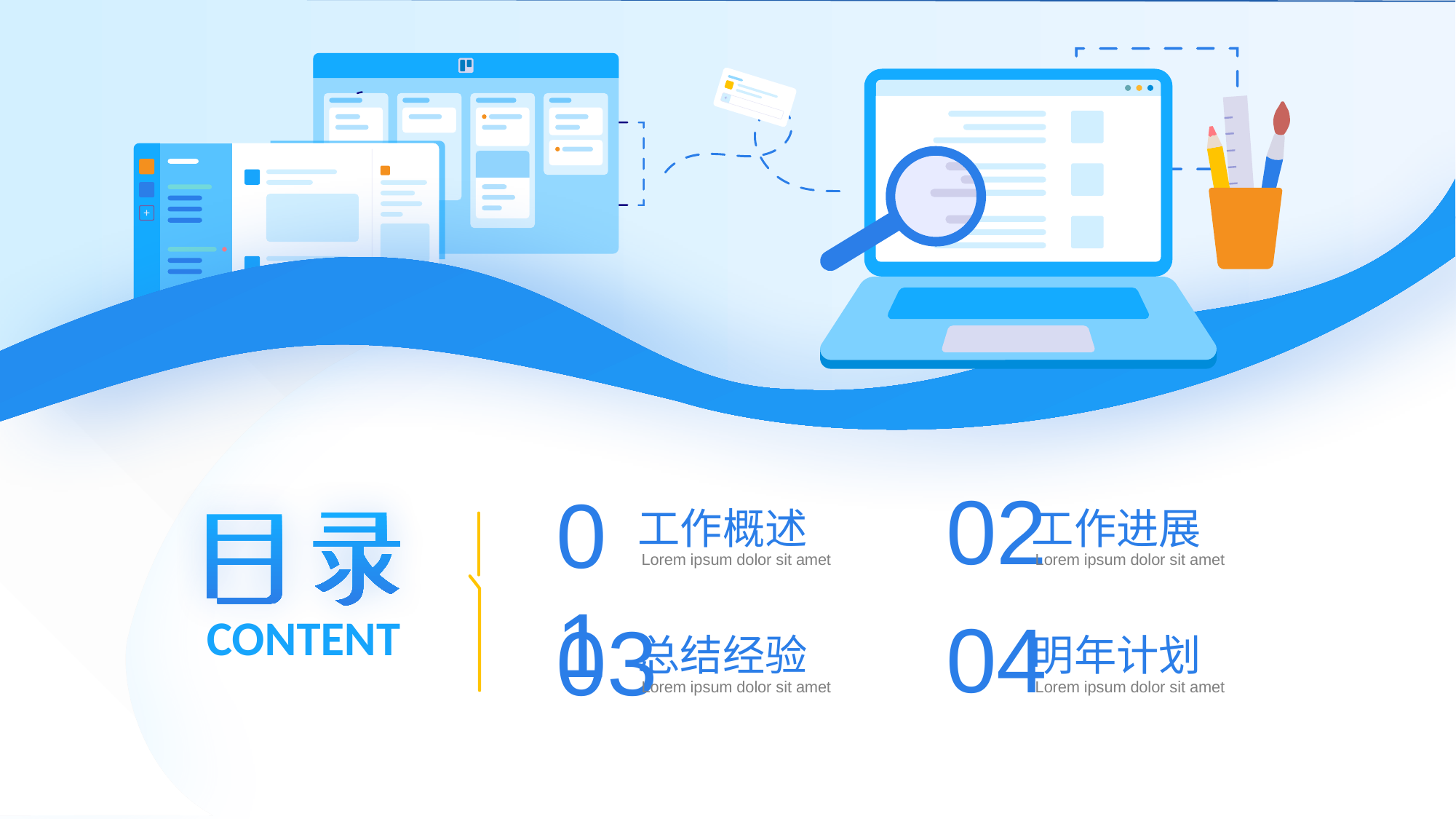

02
01
工作概述
工作进展

Lorem ipsum dolor sit amet
Lorem ipsum dolor sit amet
04
03
CONTENT
总结经验
明年计划
Lorem ipsum dolor sit amet
Lorem ipsum dolor sit amet